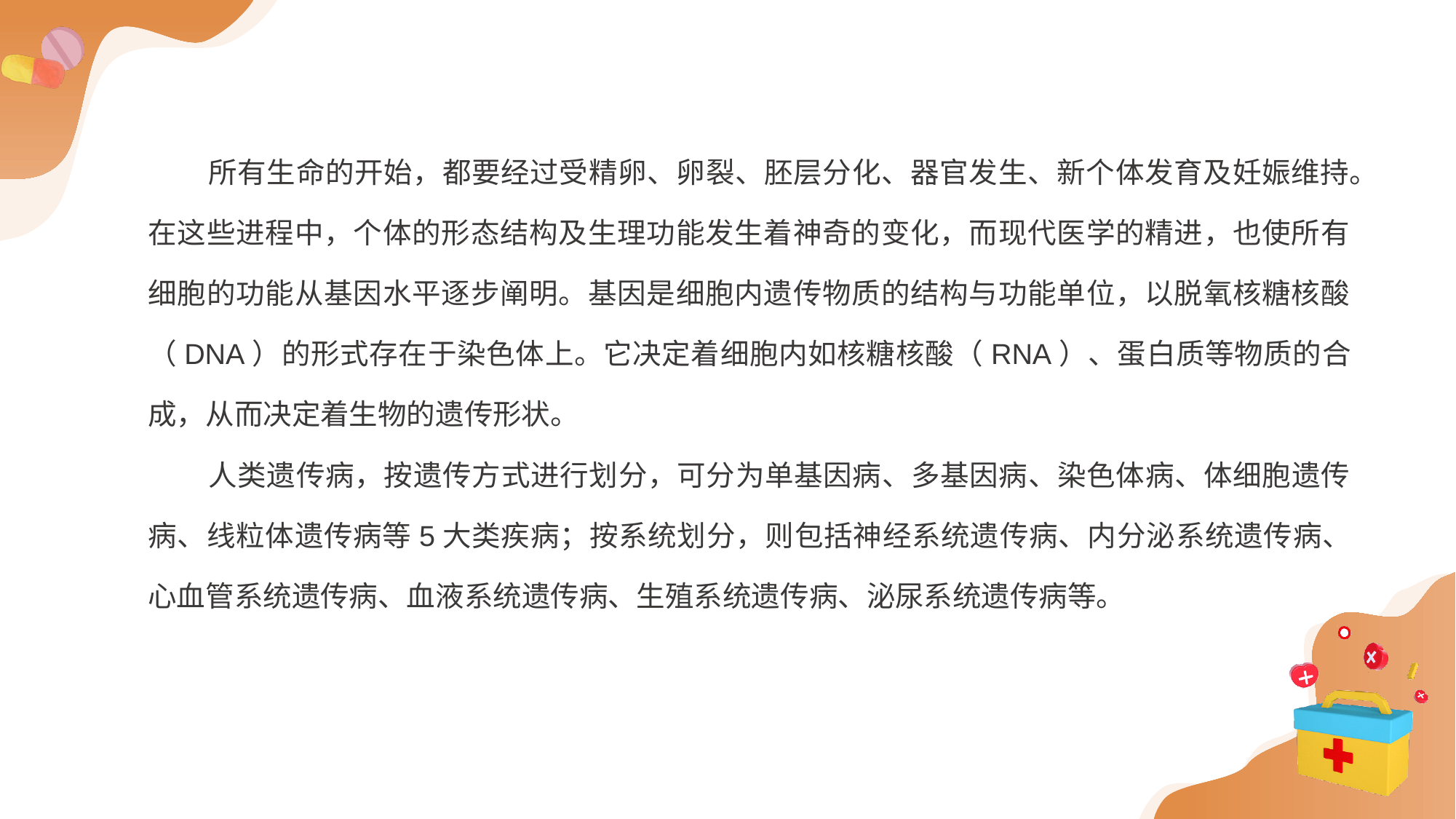

所有生命的开始，都要经过受精卵、卵裂、胚层分化、器官发生、新个体发育及妊娠维持。在这些进程中，个体的形态结构及生理功能发生着神奇的变化，而现代医学的精进，也使所有细胞的功能从基因水平逐步阐明。基因是细胞内遗传物质的结构与功能单位，以脱氧核糖核酸（DNA）的形式存在于染色体上。它决定着细胞内如核糖核酸（RNA）、蛋白质等物质的合成，从而决定着生物的遗传形状。
人类遗传病，按遗传方式进行划分，可分为单基因病、多基因病、染色体病、体细胞遗传病、线粒体遗传病等5大类疾病；按系统划分，则包括神经系统遗传病、内分泌系统遗传病、心血管系统遗传病、血液系统遗传病、生殖系统遗传病、泌尿系统遗传病等。